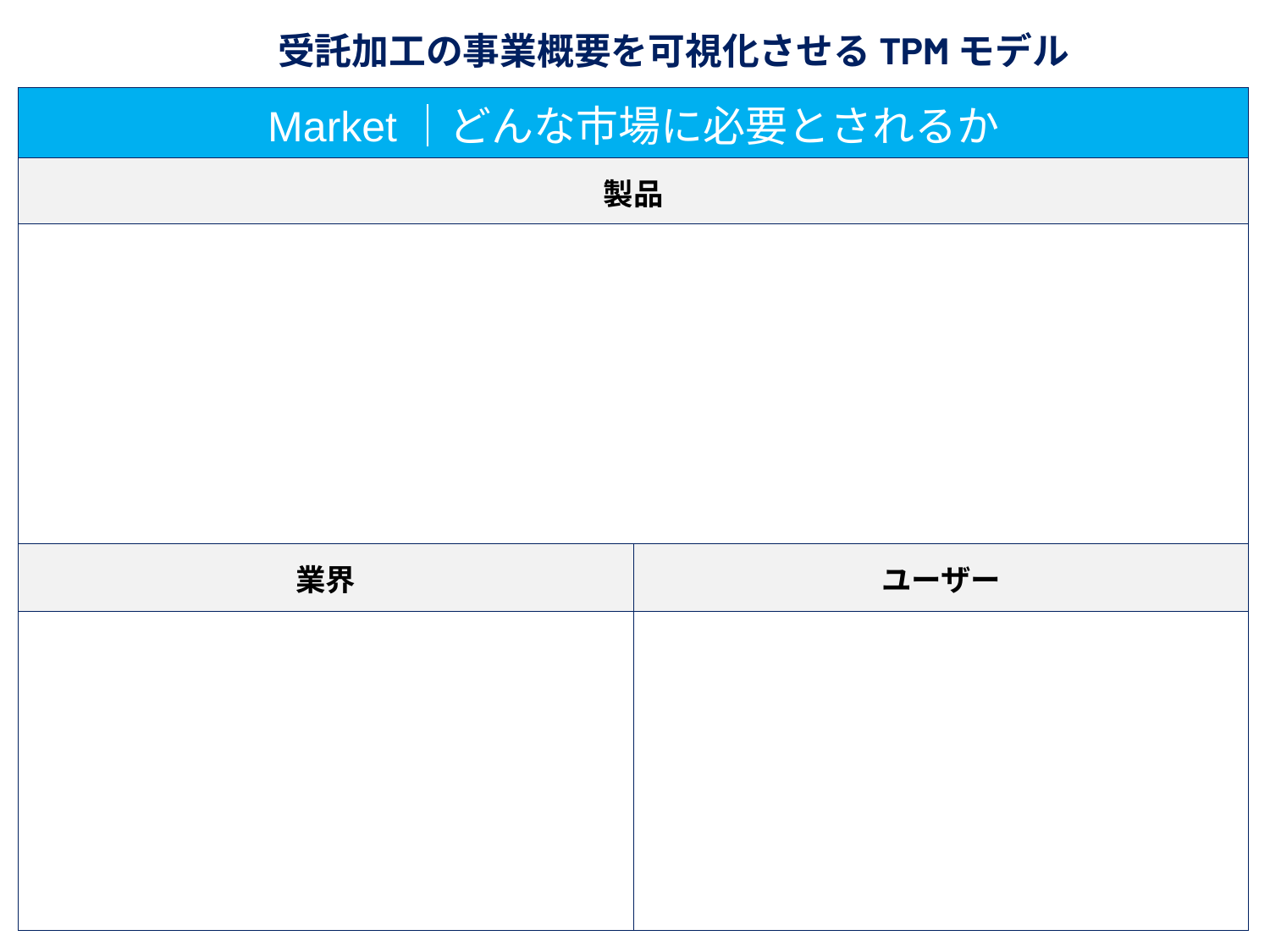

受託加工の事業概要を可視化させるTPMモデル
| Market｜どんな市場に必要とされるか |  |
| --- | --- |
| 製品 |  |
|  |  |
| 業界 | ユーザー |
|  |  |